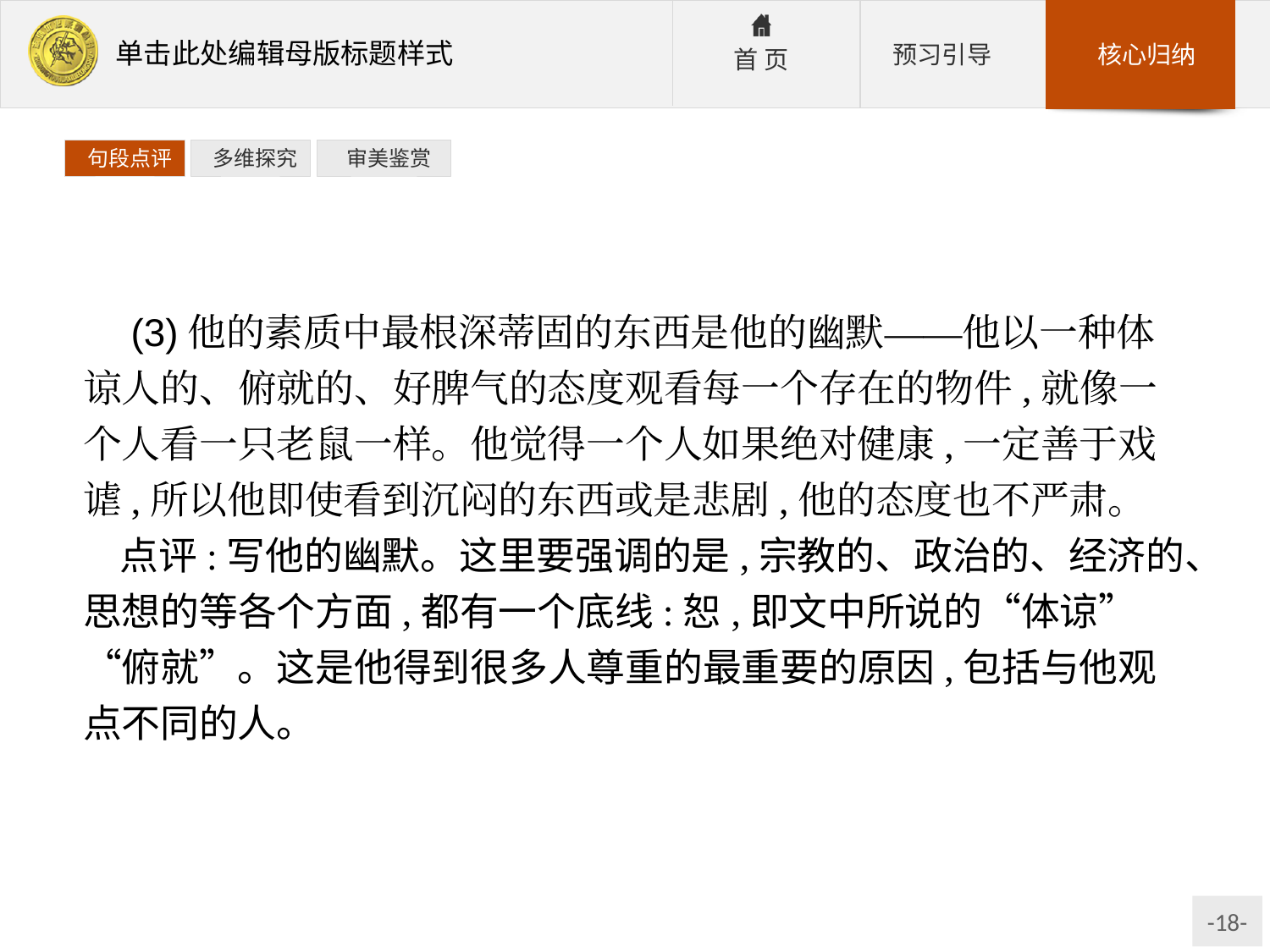

句段点评
 多维探究
 审美鉴赏
 (3)他的素质中最根深蒂固的东西是他的幽默——他以一种体谅人的、俯就的、好脾气的态度观看每一个存在的物件,就像一个人看一只老鼠一样。他觉得一个人如果绝对健康,一定善于戏谑,所以他即使看到沉闷的东西或是悲剧,他的态度也不严肃。
点评:写他的幽默。这里要强调的是,宗教的、政治的、经济的、思想的等各个方面,都有一个底线:恕,即文中所说的“体谅”“俯就”。这是他得到很多人尊重的最重要的原因,包括与他观点不同的人。